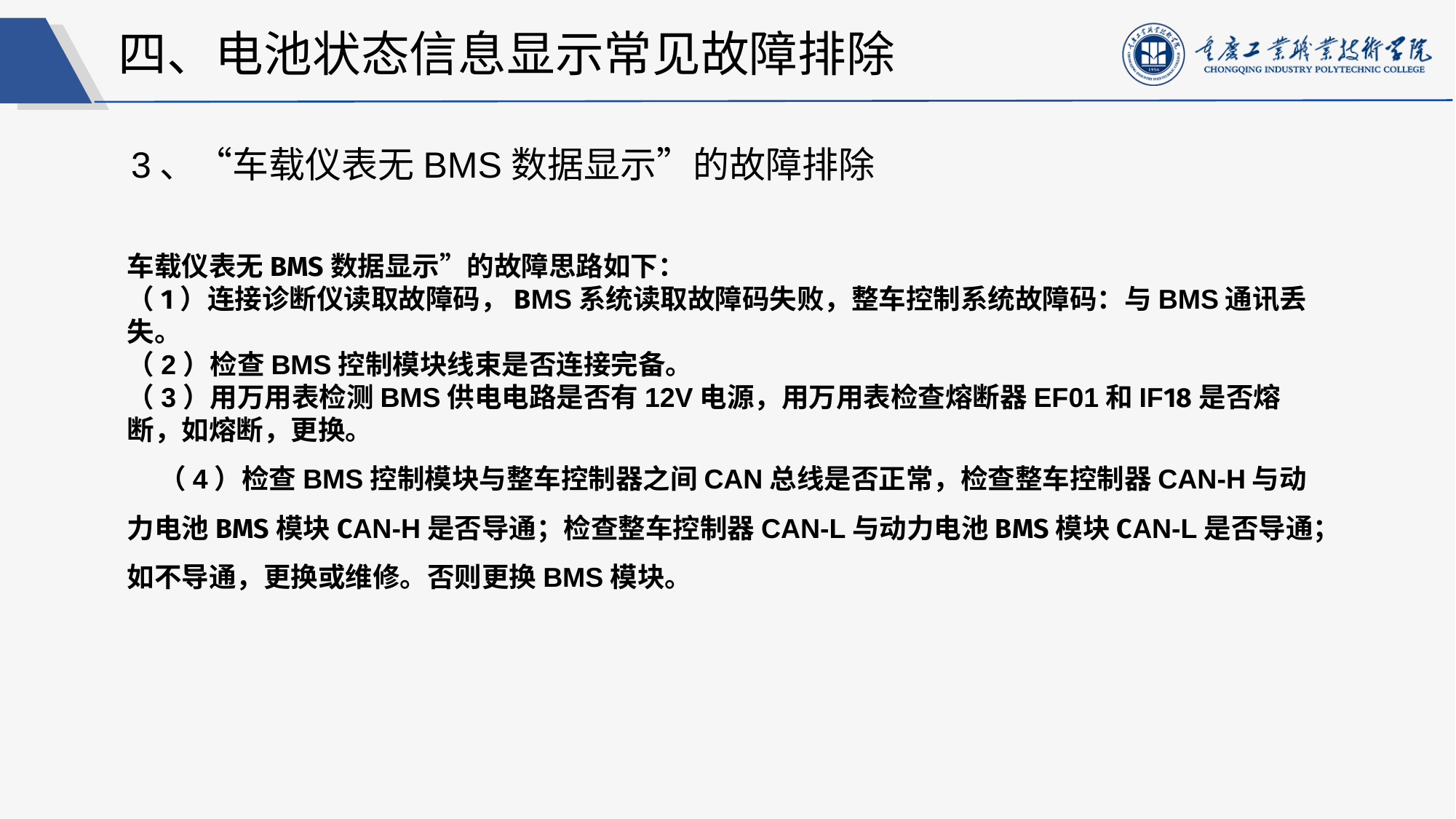

四、电池状态信息显示常见故障排除
3、“车载仪表无BMS数据显示”的故障排除
车载仪表无BMS数据显示”的故障思路如下：（1）连接诊断仪读取故障码，BMS系统读取故障码失败，整车控制系统故障码：与BMS通讯丢失。（2）检查BMS控制模块线束是否连接完备。（3）用万用表检测BMS供电电路是否有12V电源，用万用表检查熔断器EF01和IF18是否熔断，如熔断，更换。（4）检查BMS控制模块与整车控制器之间CAN总线是否正常，检查整车控制器CAN-H与动力电池BMS模块CAN-H是否导通；检查整车控制器CAN-L与动力电池BMS模块CAN-L是否导通；如不导通，更换或维修。否则更换BMS模块。